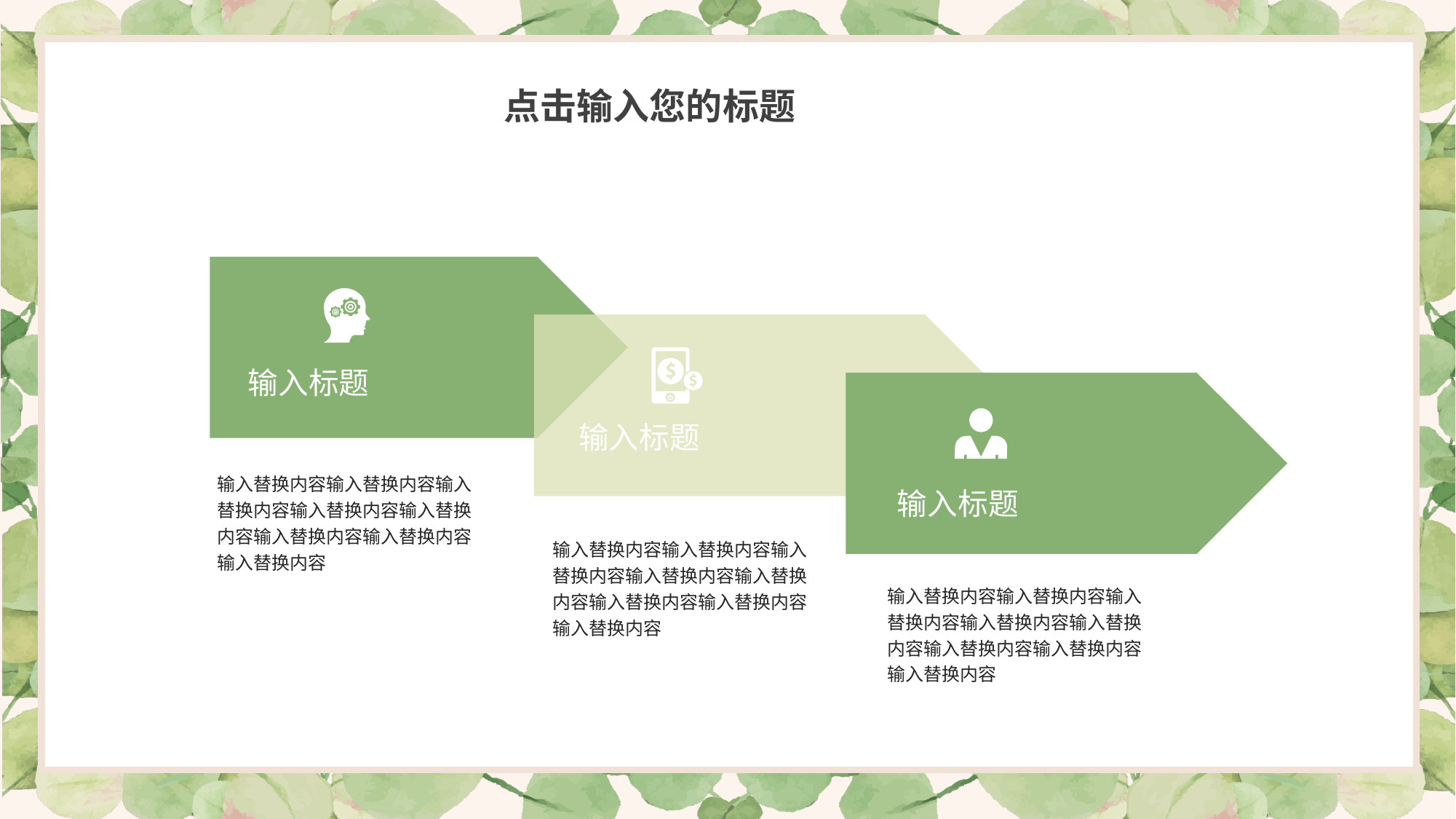

点击输入您的标题

输入标题

输入标题

输入标题
输入替换内容输入替换内容输入替换内容输入替换内容输入替换内容输入替换内容输入替换内容输入替换内容

输入替换内容输入替换内容输入替换内容输入替换内容输入替换内容输入替换内容输入替换内容输入替换内容

输入替换内容输入替换内容输入替换内容输入替换内容输入替换内容输入替换内容输入替换内容输入替换内容